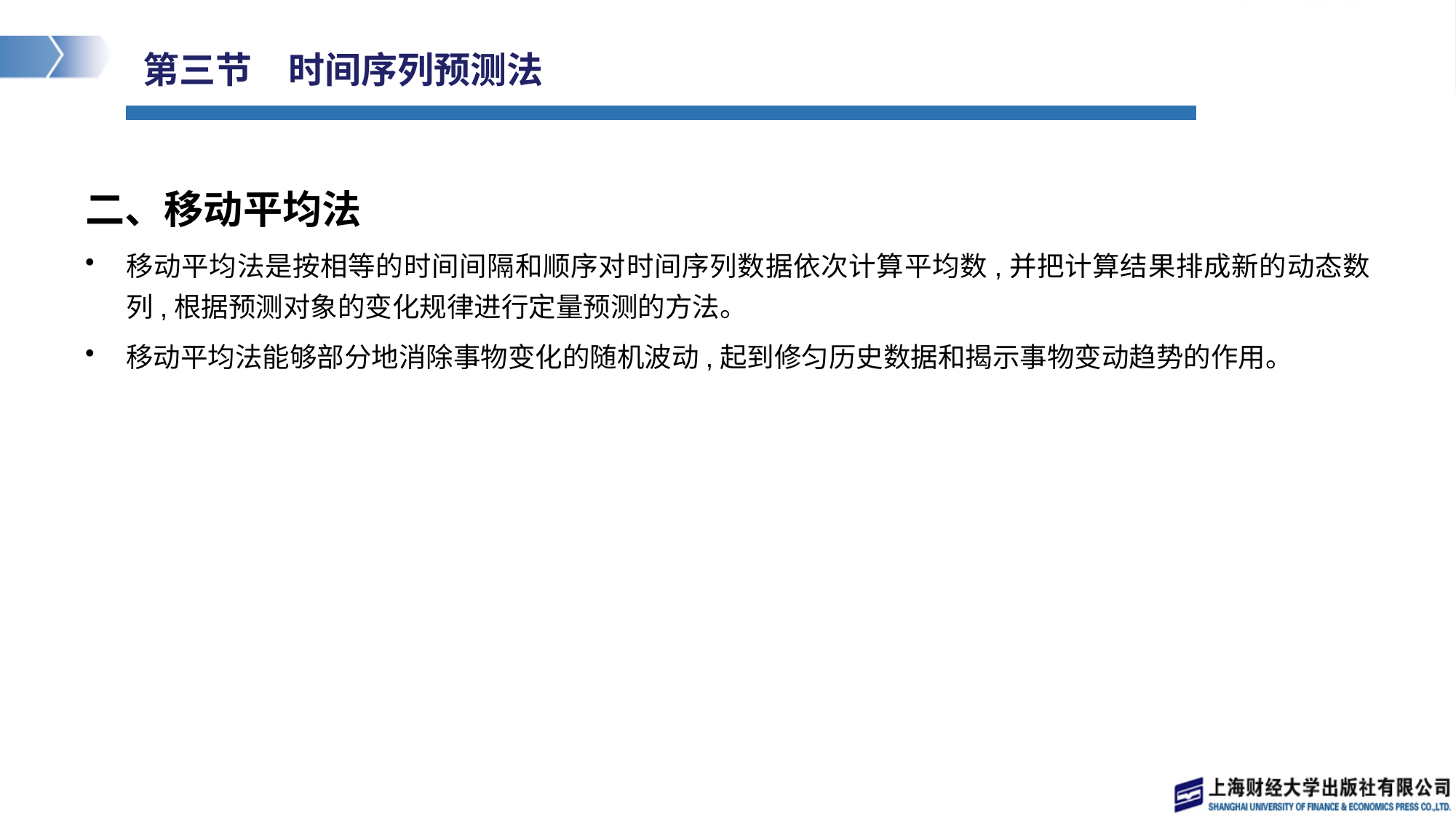

# 第三节　时间序列预测法
二、移动平均法
移动平均法是按相等的时间间隔和顺序对时间序列数据依次计算平均数,并把计算结果排成新的动态数列,根据预测对象的变化规律进行定量预测的方法。
移动平均法能够部分地消除事物变化的随机波动,起到修匀历史数据和揭示事物变动趋势的作用。